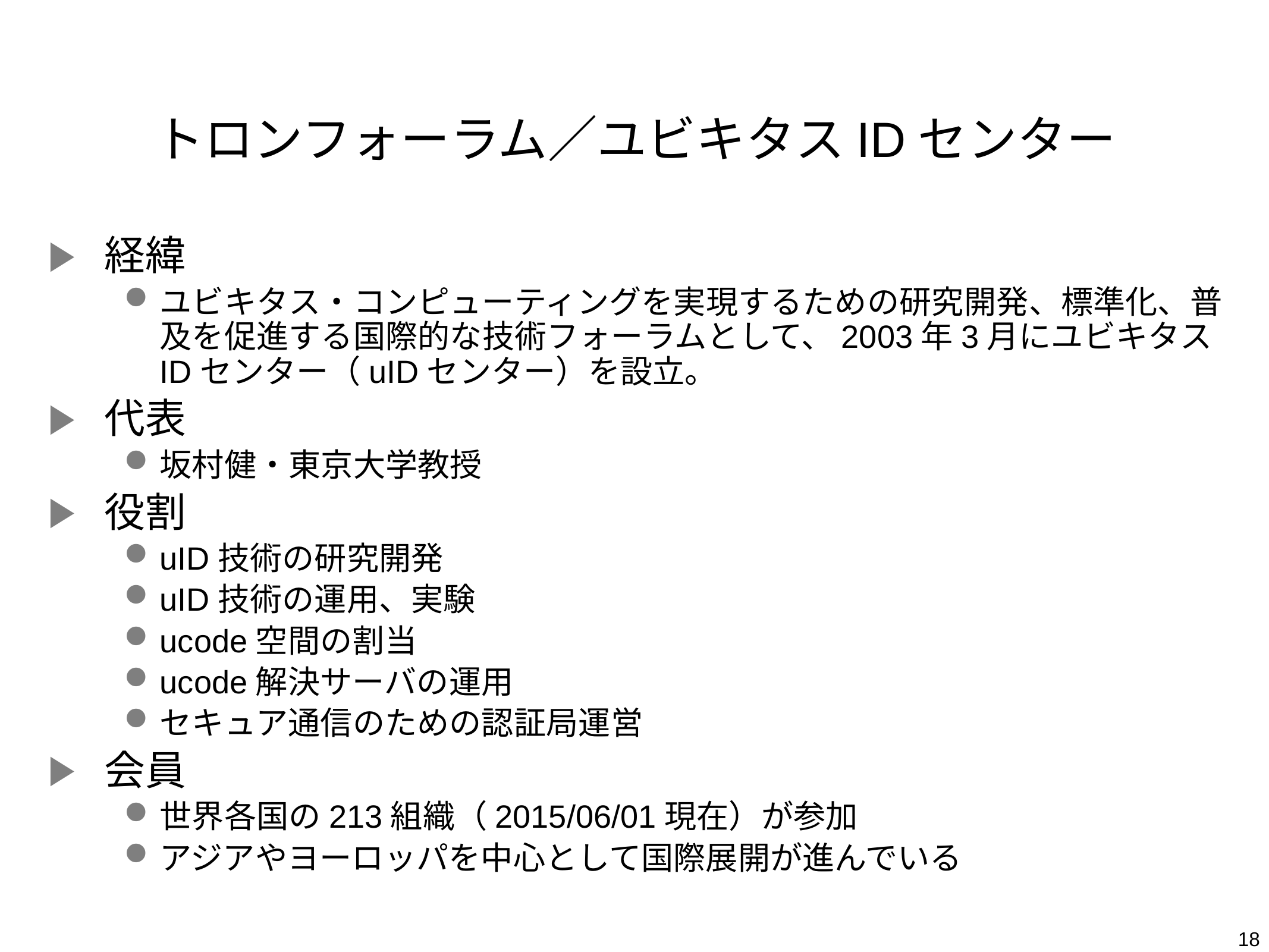

# トロンフォーラム／ユビキタスIDセンター
経緯
ユビキタス・コンピューティングを実現するための研究開発、標準化、普及を促進する国際的な技術フォーラムとして、2003年3月にユビキタスIDセンター（uIDセンター）を設立。
代表
坂村健・東京大学教授
役割
uID技術の研究開発
uID技術の運用、実験
ucode空間の割当
ucode解決サーバの運用
セキュア通信のための認証局運営
会員
世界各国の213組織（2015/06/01現在）が参加
アジアやヨーロッパを中心として国際展開が進んでいる
18